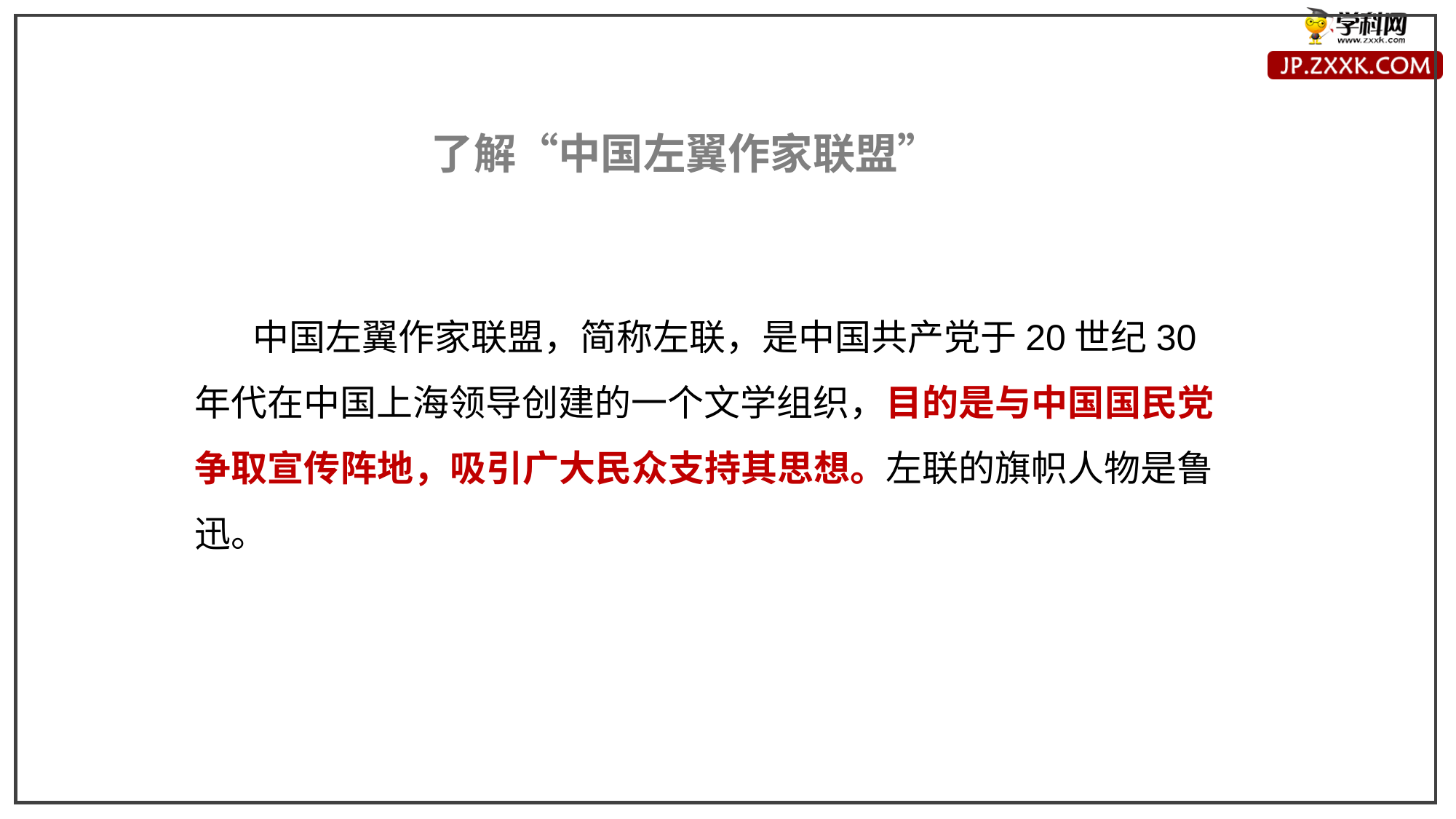

了解“中国左翼作家联盟”
      中国左翼作家联盟，简称左联，是中国共产党于20世纪30年代在中国上海领导创建的一个文学组织，目的是与中国国民党争取宣传阵地，吸引广大民众支持其思想。左联的旗帜人物是鲁迅。